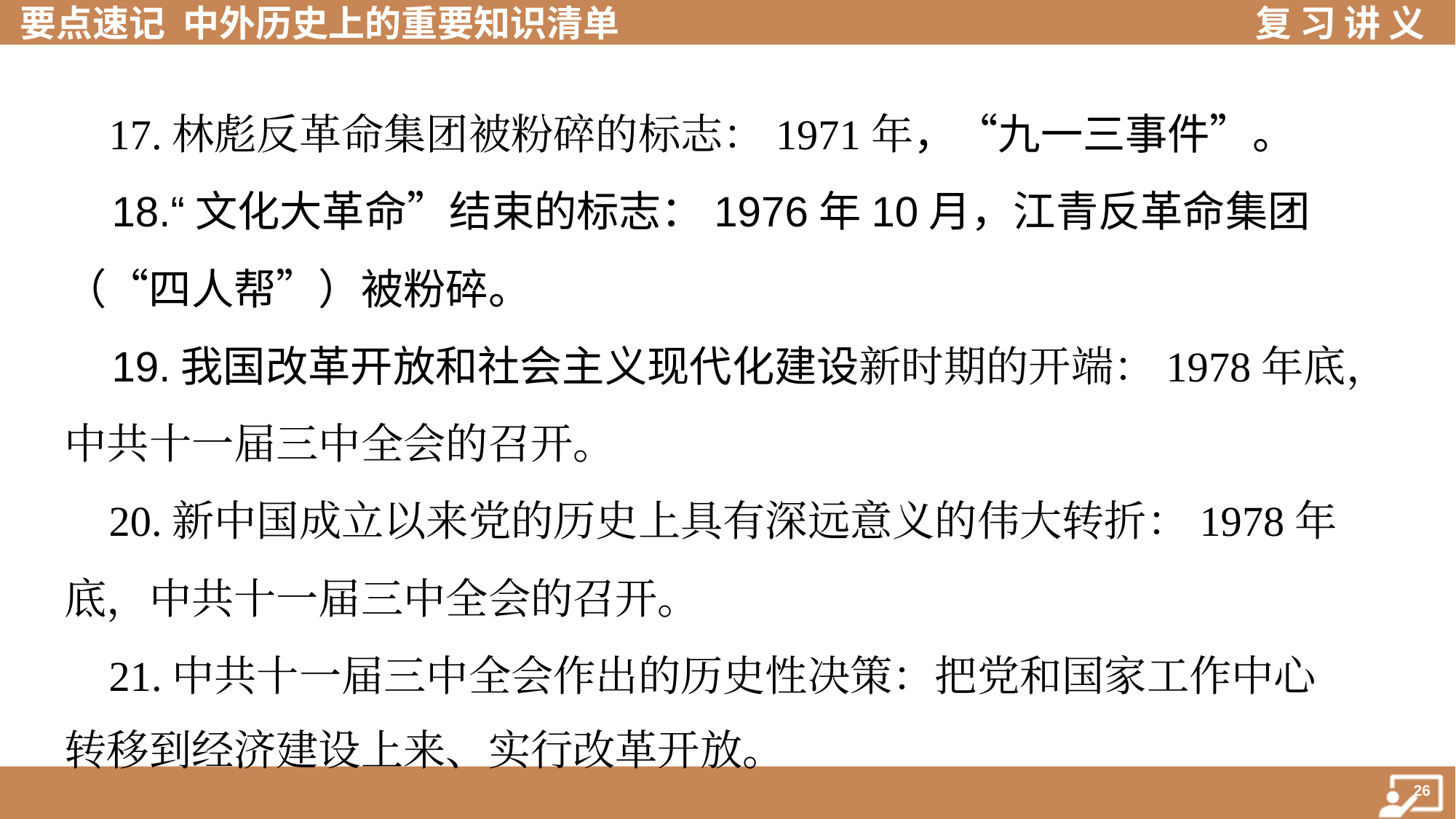

17.林彪反革命集团被粉碎的标志：1971年，“九一三事件”。
    18.“文化大革命”结束的标志：1976年10月，江青反革命集团
（“四人帮”）被粉碎。
    19.我国改革开放和社会主义现代化建设新时期的开端：1978年底，
中共十一届三中全会的召开。
    20.新中国成立以来党的历史上具有深远意义的伟大转折：1978年
底，中共十一届三中全会的召开。
    21.中共十一届三中全会作出的历史性决策：把党和国家工作中心
转移到经济建设上来、实行改革开放。